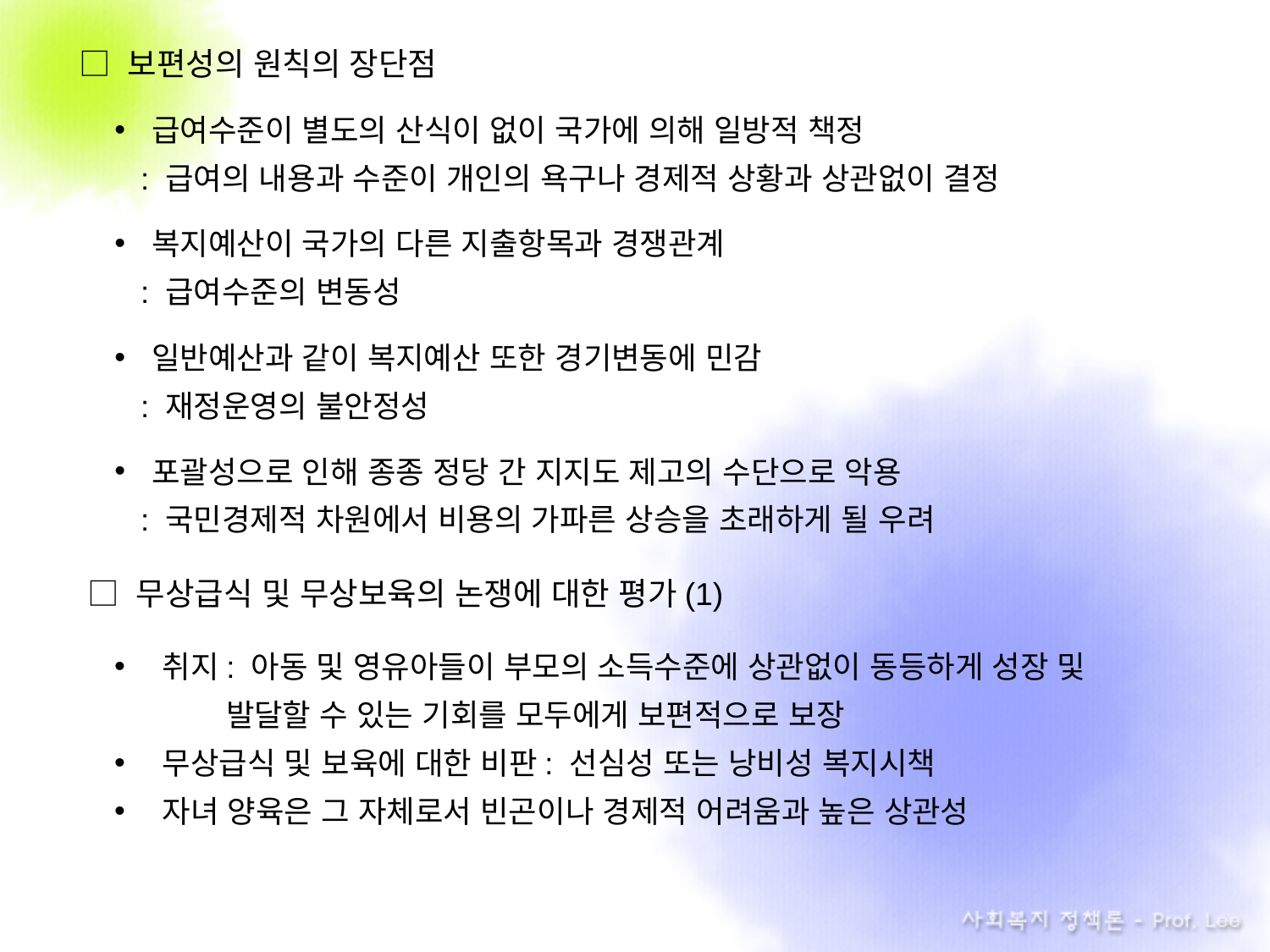

□ 보편성의 원칙의 장단점
급여수준이 별도의 산식이 없이 국가에 의해 일방적 책정
   : 급여의 내용과 수준이 개인의 욕구나 경제적 상황과 상관없이 결정
복지예산이 국가의 다른 지출항목과 경쟁관계
   : 급여수준의 변동성
일반예산과 같이 복지예산 또한 경기변동에 민감
   : 재정운영의 불안정성
포괄성으로 인해 종종 정당 간 지지도 제고의 수단으로 악용
   : 국민경제적 차원에서 비용의 가파른 상승을 초래하게 될 우려

    □ 무상급식 및 무상보육의 논쟁에 대한 평가(1)

취지: 아동 및 영유아들이 부모의 소득수준에 상관없이 동등하게 성장 및
            발달할 수 있는 기회를 모두에게 보편적으로 보장
무상급식 및 보육에 대한 비판: 선심성 또는 낭비성 복지시책
자녀 양육은 그 자체로서 빈곤이나 경제적 어려움과 높은 상관성